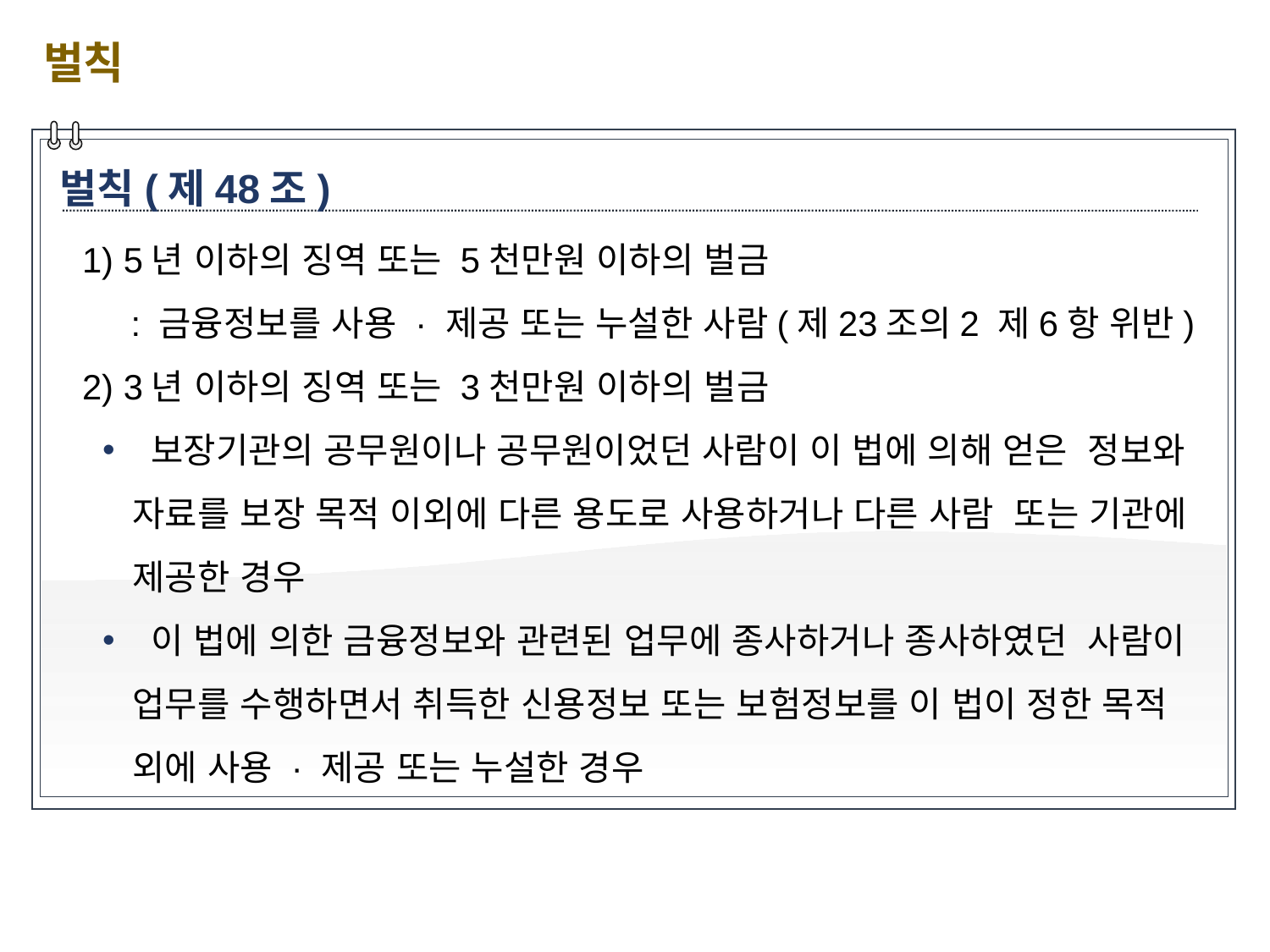

벌칙

벌칙(제48조)
1) 5년 이하의 징역 또는 5천만원 이하의 벌금
     : 금융정보를 사용 · 제공 또는 누설한 사람(제23조의2 제6항 위반)
2) 3년 이하의 징역 또는 3천만원 이하의 벌금
 보장기관의 공무원이나 공무원이었던 사람이 이 법에 의해 얻은  정보와 자료를 보장 목적 이외에 다른 용도로 사용하거나 다른 사람  또는 기관에 제공한 경우
 이 법에 의한 금융정보와 관련된 업무에 종사하거나 종사하였던  사람이 업무를 수행하면서 취득한 신용정보 또는 보험정보를 이 법이 정한 목적 외에 사용 · 제공 또는 누설한 경우